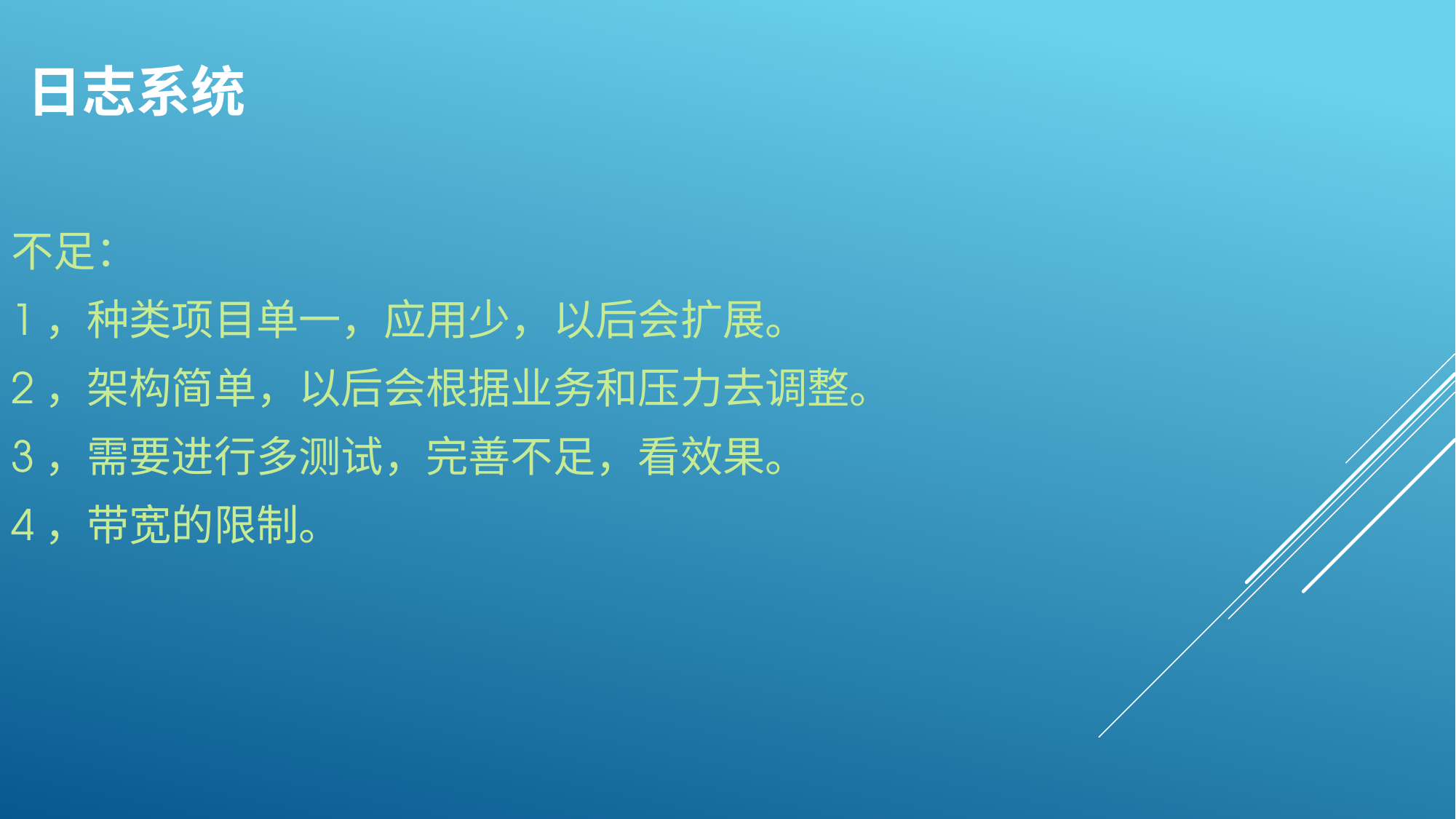

# 日志系统
不足：
1，种类项目单一，应用少，以后会扩展。
2，架构简单，以后会根据业务和压力去调整。
3，需要进行多测试，完善不足，看效果。
4，带宽的限制。